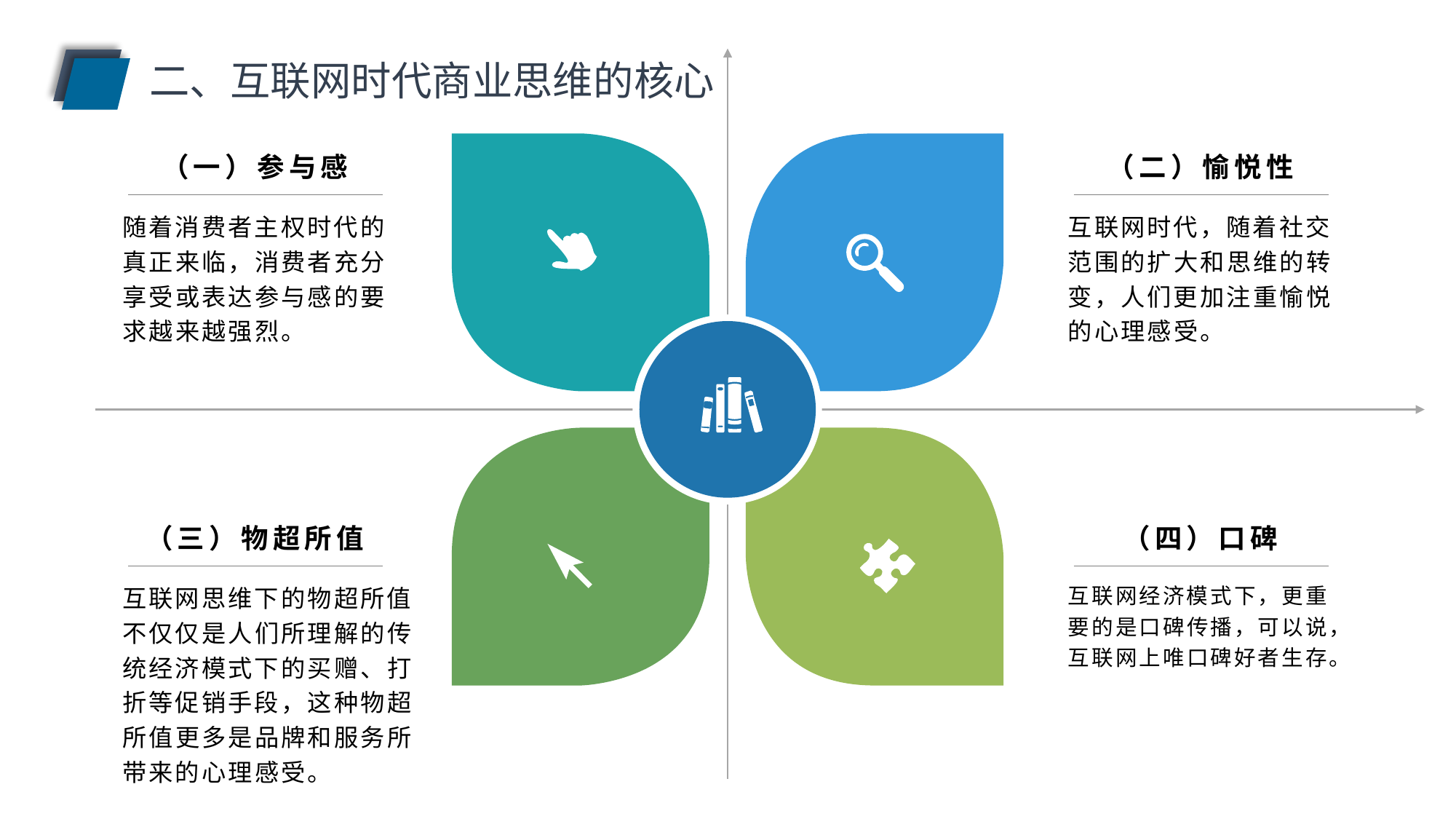

二、互联网时代商业思维的核心
（一）参与感
（二）愉悦性

随着消费者主权时代的真正来临，消费者充分享受或表达参与感的要求越来越强烈。
互联网时代，随着社交范围的扩大和思维的转变，人们更加注重愉悦的心理感受。

（三）物超所值
（四）口碑

互联网经济模式下，更重要的是口碑传播，可以说，互联网上唯口碑好者生存。
互联网思维下的物超所值不仅仅是人们所理解的传统经济模式下的买赠、打折等促销手段，这种物超所值更多是品牌和服务所带来的心理感受。